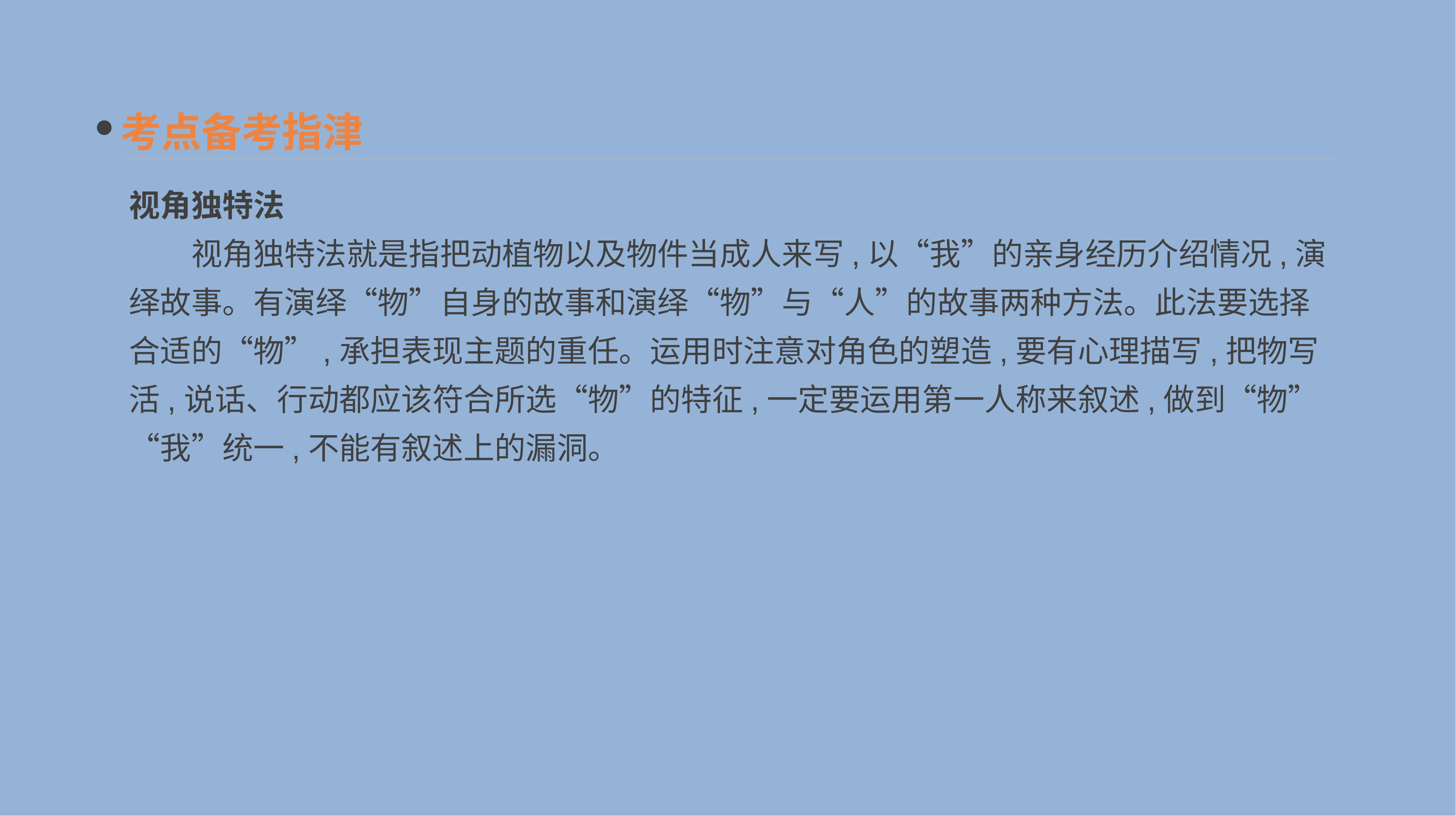

考点备考指津

视角独特法
　　视角独特法就是指把动植物以及物件当成人来写,以“我”的亲身经历介绍情况,演绎故事。有演绎“物”自身的故事和演绎“物”与“人”的故事两种方法。此法要选择合适的“物”,承担表现主题的重任。运用时注意对角色的塑造,要有心理描写,把物写活,说话、行动都应该符合所选“物”的特征,一定要运用第一人称来叙述,做到“物”“我”统一,不能有叙述上的漏洞。